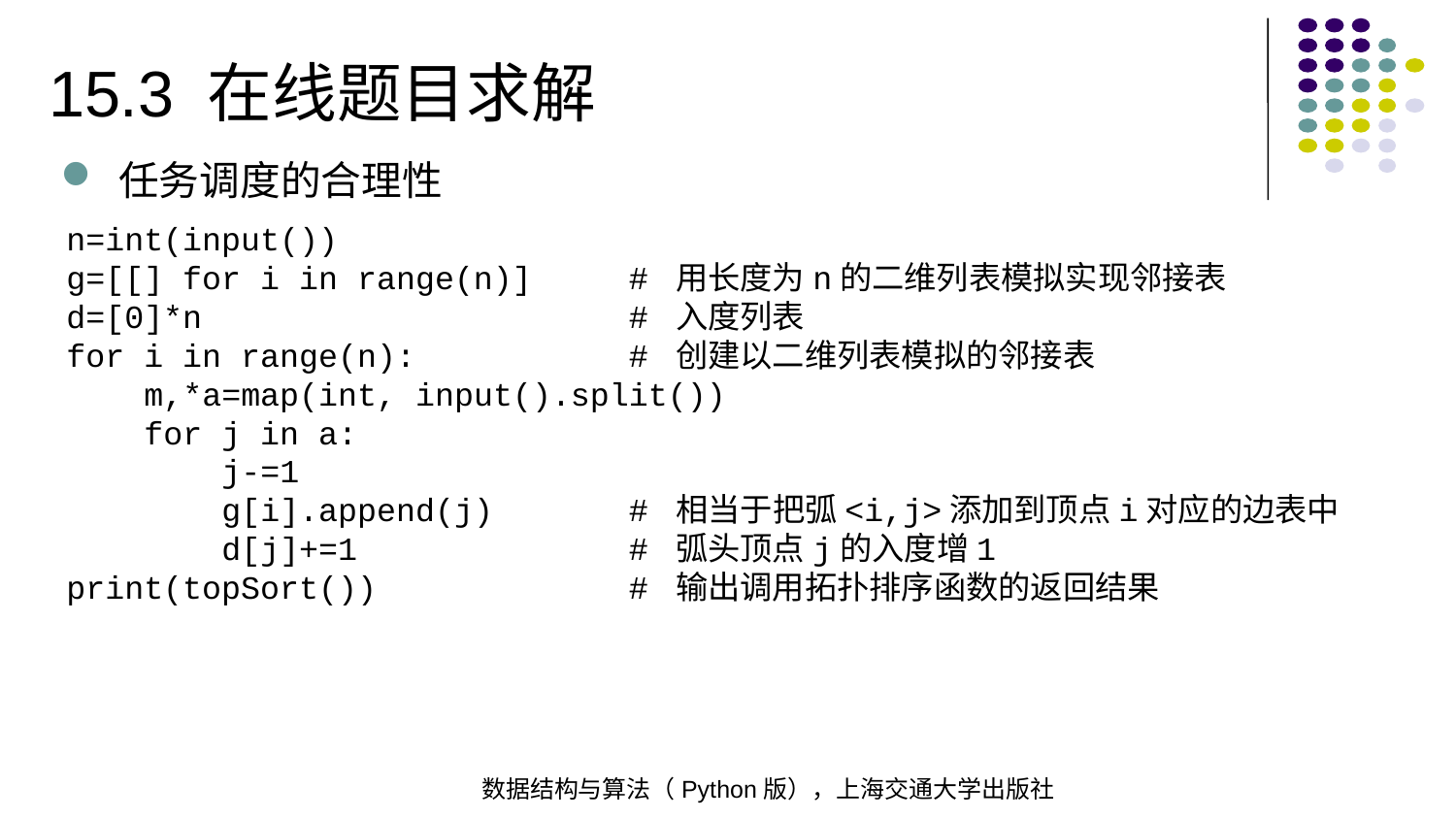

15.3 在线题目求解
任务调度的合理性
n=int(input())
g=[[] for i in range(n)]     # 用长度为n的二维列表模拟实现邻接表
d=[0]*n                      # 入度列表
for i in range(n):           # 创建以二维列表模拟的邻接表
    m,*a=map(int, input().split())
    for j in a:
        j-=1
        g[i].append(j)       # 相当于把弧<i,j>添加到顶点i对应的边表中
        d[j]+=1              # 弧头顶点j的入度增1
print(topSort())             # 输出调用拓扑排序函数的返回结果